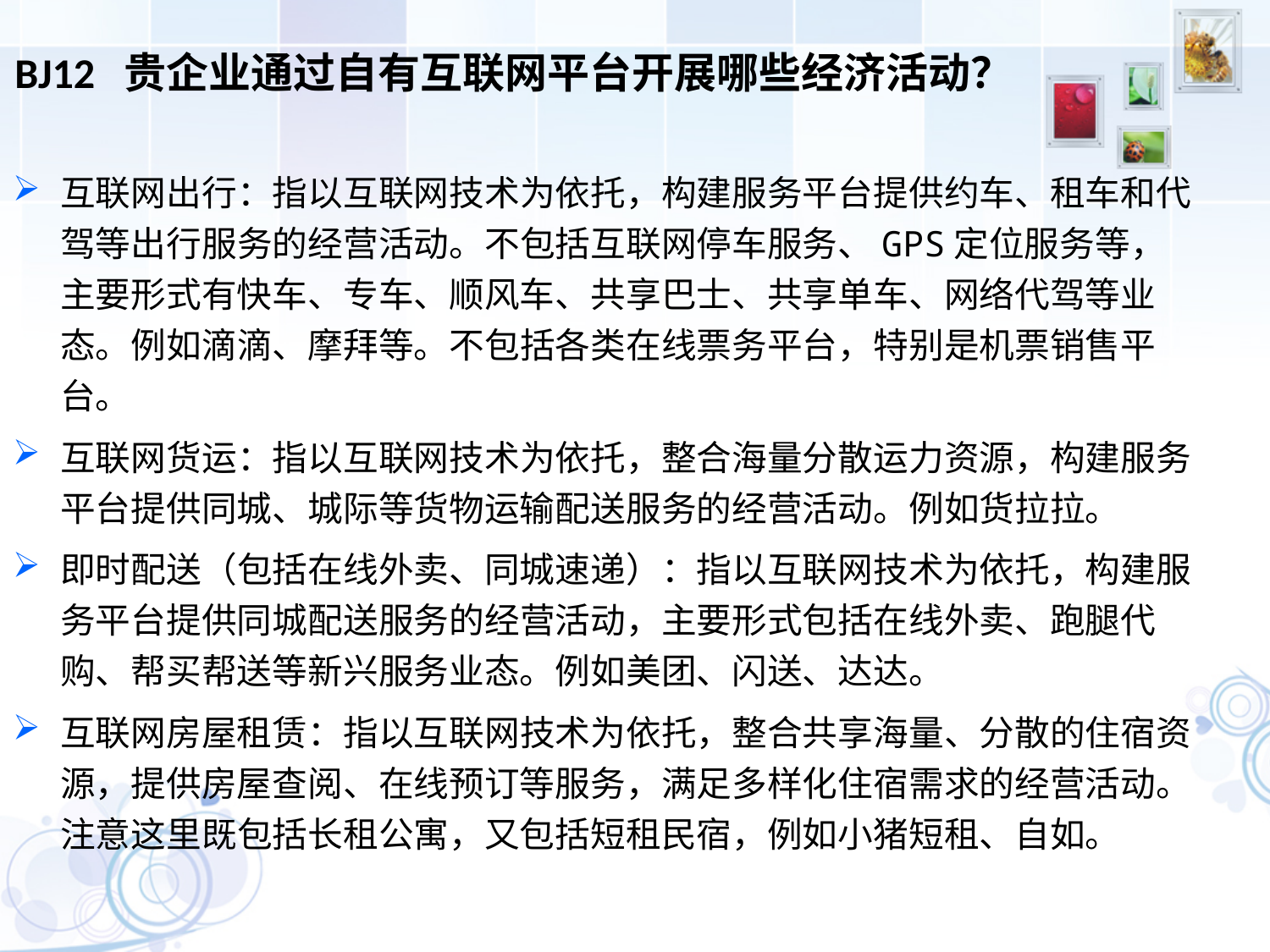

BJ12  贵企业通过自有互联网平台开展哪些经济活动？
互联网出行：指以互联网技术为依托，构建服务平台提供约车、租车和代驾等出行服务的经营活动。不包括互联网停车服务、GPS定位服务等，主要形式有快车、专车、顺风车、共享巴士、共享单车、网络代驾等业态。例如滴滴、摩拜等。不包括各类在线票务平台，特别是机票销售平台。
互联网货运：指以互联网技术为依托，整合海量分散运力资源，构建服务平台提供同城、城际等货物运输配送服务的经营活动。例如货拉拉。
即时配送（包括在线外卖、同城速递）：指以互联网技术为依托，构建服务平台提供同城配送服务的经营活动，主要形式包括在线外卖、跑腿代购、帮买帮送等新兴服务业态。例如美团、闪送、达达。
互联网房屋租赁：指以互联网技术为依托，整合共享海量、分散的住宿资源，提供房屋查阅、在线预订等服务，满足多样化住宿需求的经营活动。注意这里既包括长租公寓，又包括短租民宿，例如小猪短租、自如。